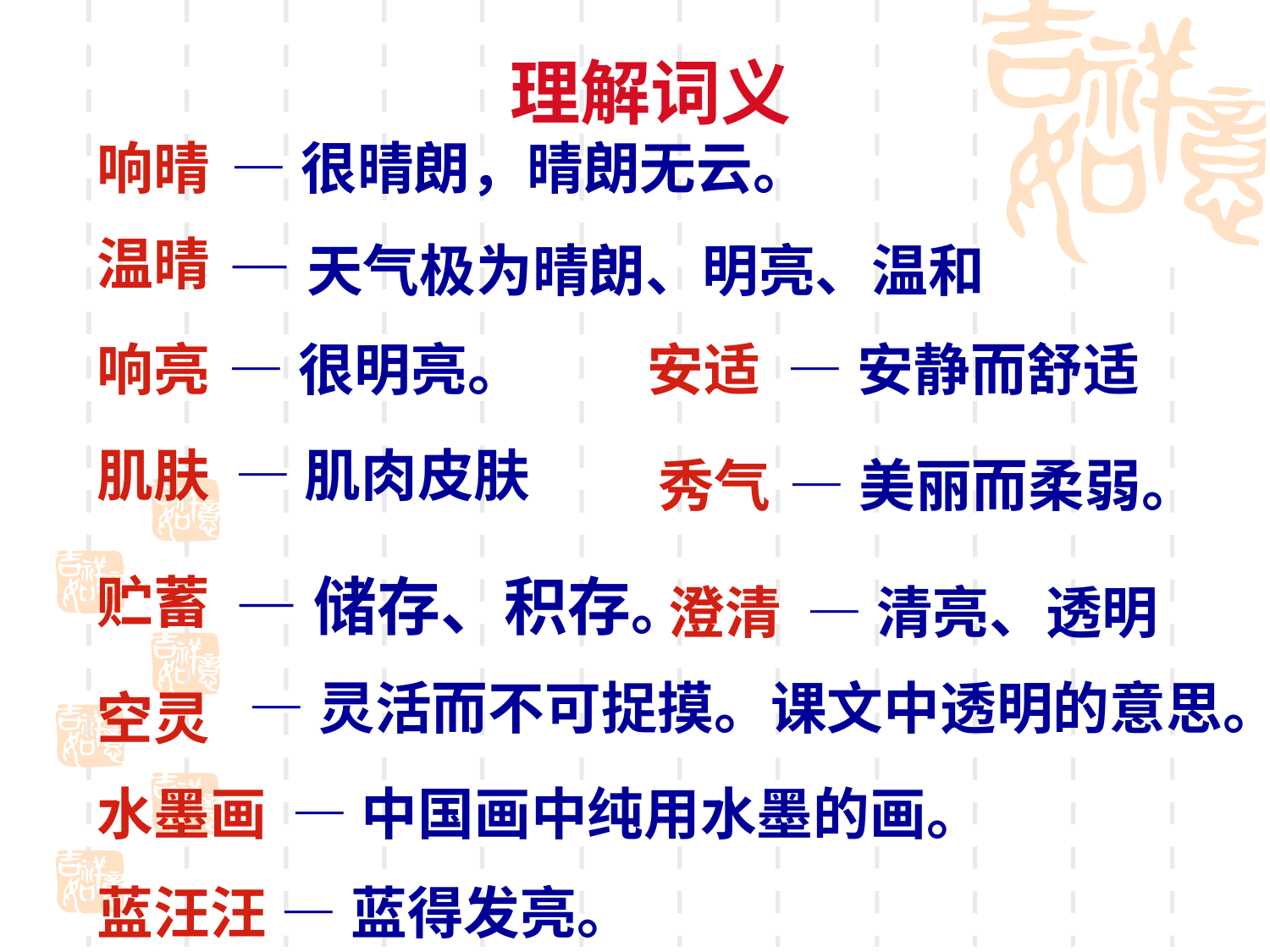

理解词义
响晴
 —很晴朗，晴朗无云。
温晴
 —天气极为晴朗、明亮、温和
响亮
—很明亮。
安适
 —安静而舒适
肌肤
—肌肉皮肤
秀气
—美丽而柔弱。
贮蓄
—储存、积存。
澄清
—清亮、透明
—灵活而不可捉摸。课文中透明的意思。
空灵
水墨画
—中国画中纯用水墨的画。
蓝汪汪
—蓝得发亮。